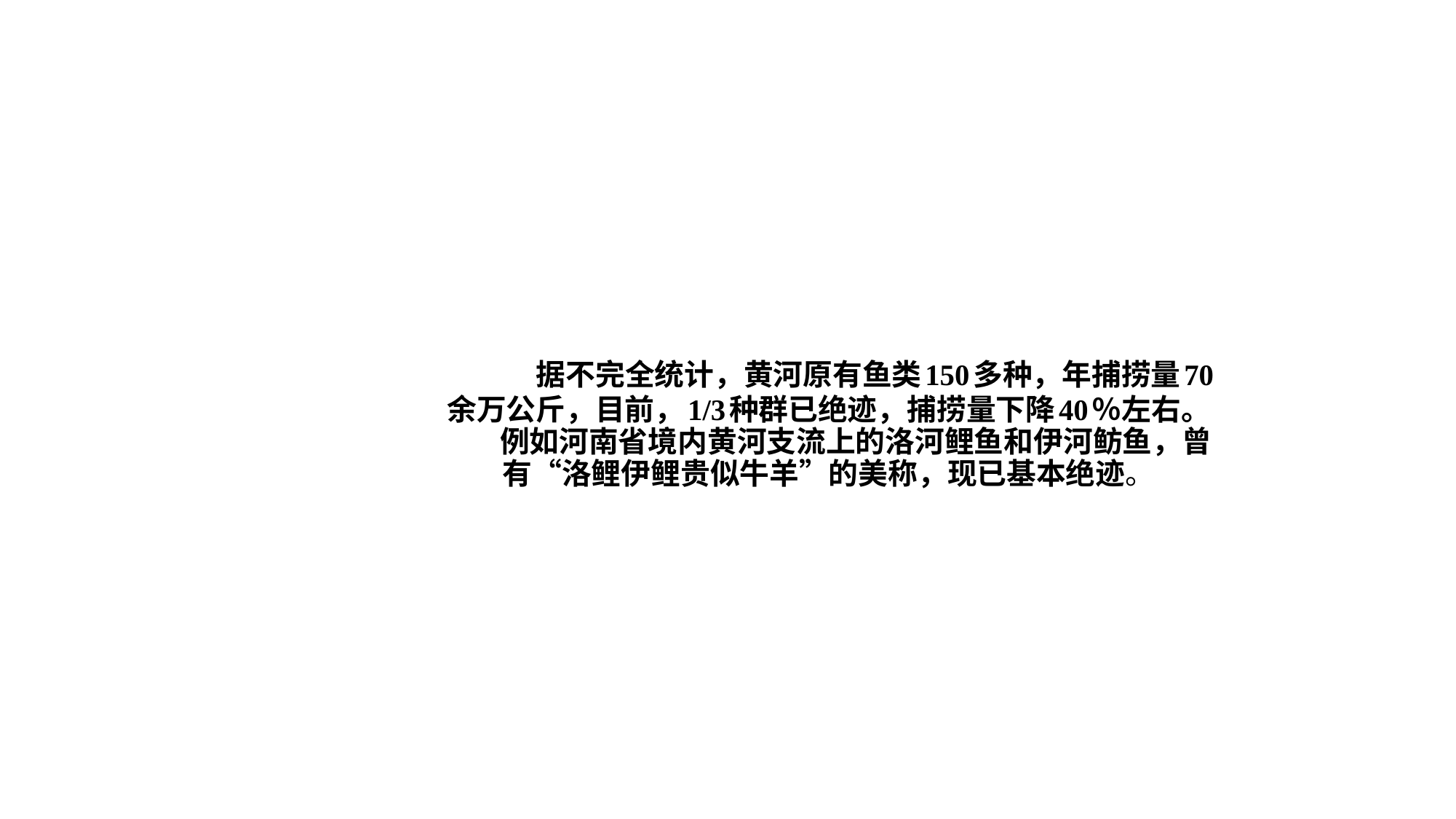

# 据不完全统计，黄河原有鱼类150多种，年捕捞量70余万公斤，目前，1/3种群已绝迹，捕捞量下降40％左右。 例如河南省境内黄河支流上的洛河鲤鱼和伊河鲂鱼，曾有“洛鲤伊鲤贵似牛羊”的美称，现已基本绝迹。